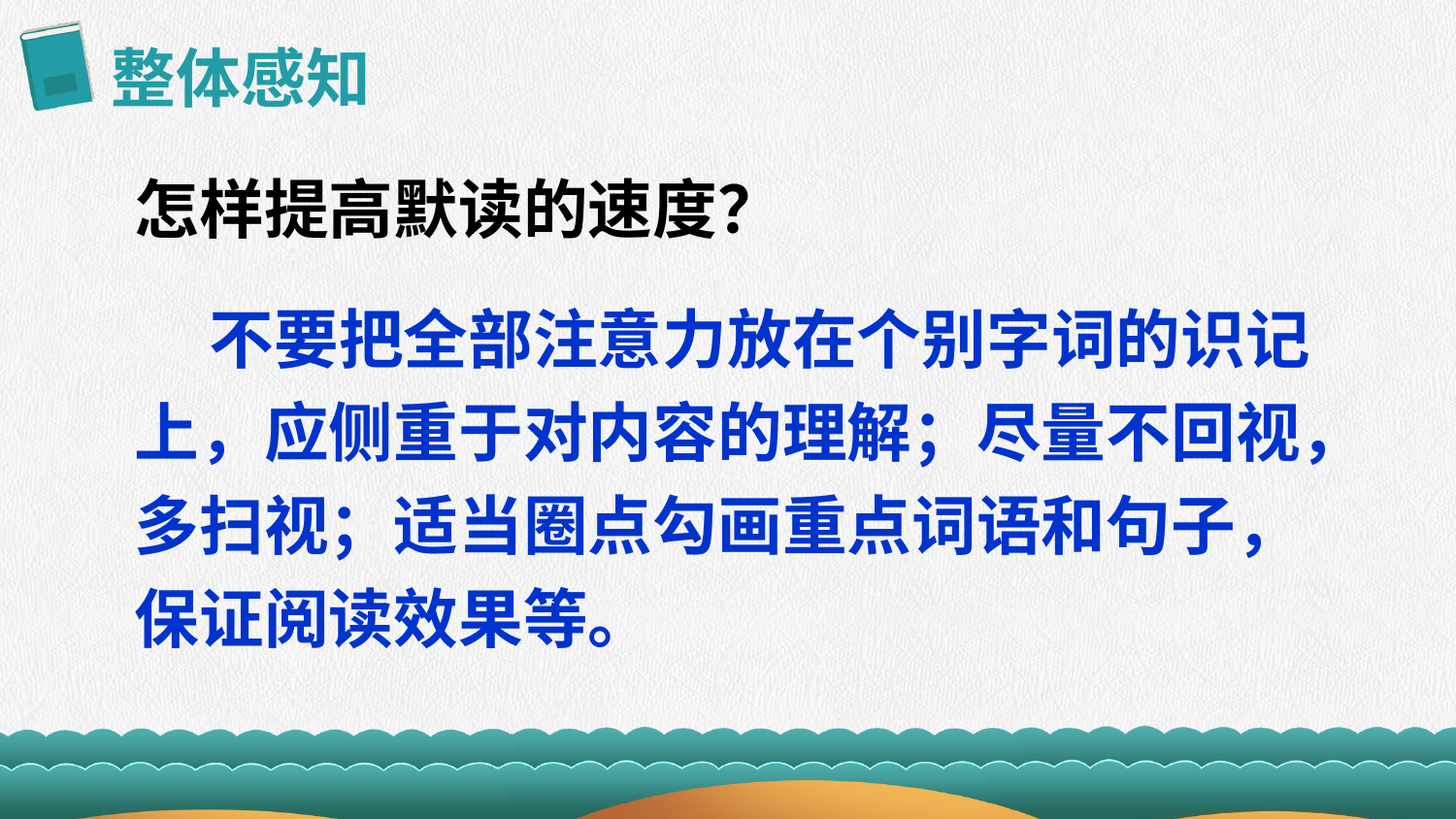

整体感知
怎样提高默读的速度？
    不要把全部注意力放在个别字词的识记上，应侧重于对内容的理解；尽量不回视，多扫视；适当圈点勾画重点词语和句子，保证阅读效果等。